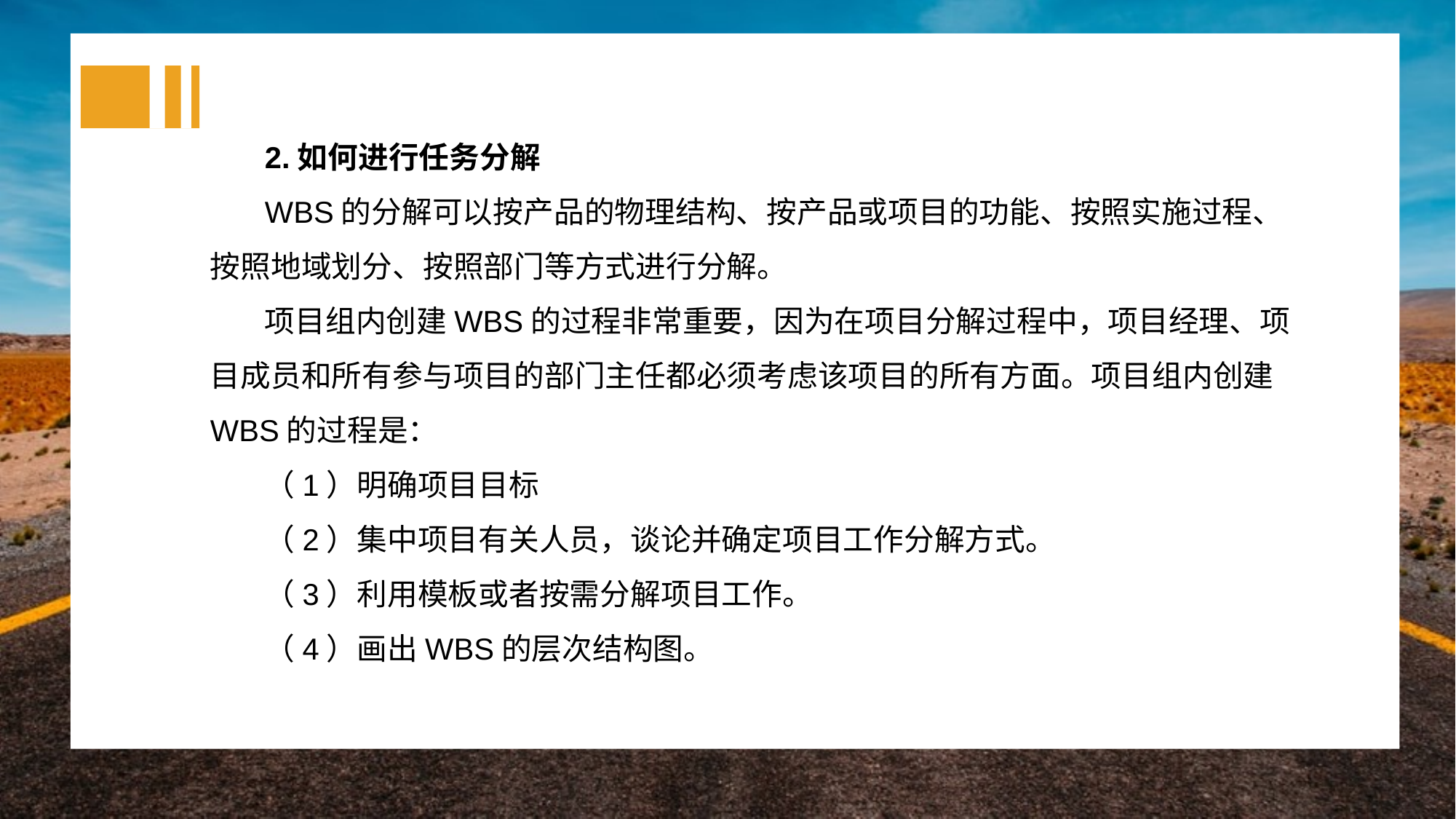

2.如何进行任务分解
WBS的分解可以按产品的物理结构、按产品或项目的功能、按照实施过程、按照地域划分、按照部门等方式进行分解。
项目组内创建WBS的过程非常重要，因为在项目分解过程中，项目经理、项目成员和所有参与项目的部门主任都必须考虑该项目的所有方面。项目组内创建WBS的过程是：
（1）明确项目目标
（2）集中项目有关人员，谈论并确定项目工作分解方式。
（3）利用模板或者按需分解项目工作。
（4）画出WBS的层次结构图。